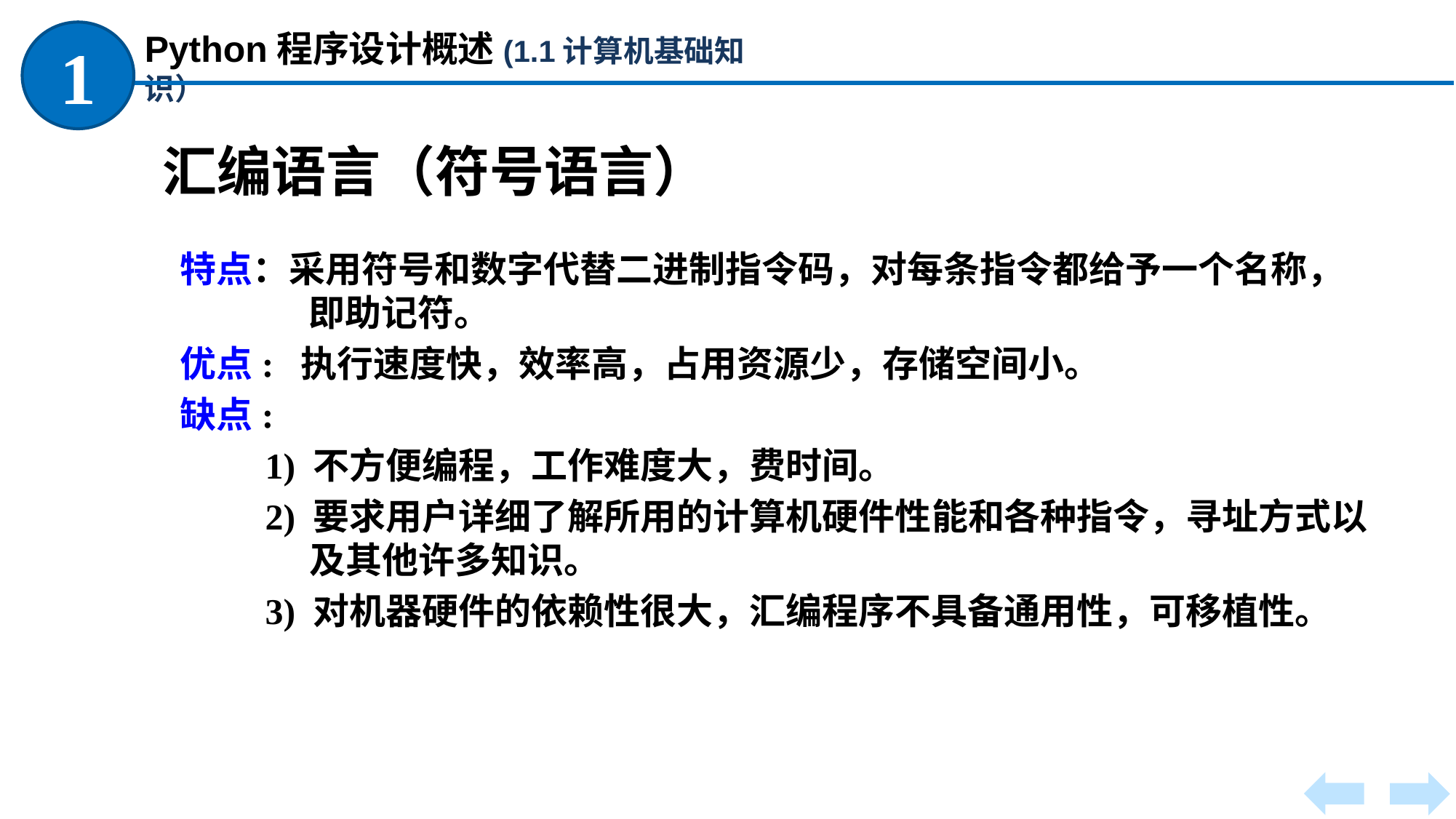

Python程序设计概述(1.1计算机基础知识）
1
汇编语言（符号语言）
特点：采用符号和数字代替二进制指令码，对每条指令都给予一个名称，即助记符。
优点:  执行速度快，效率高，占用资源少，存储空间小。
缺点:
1) 不方便编程，工作难度大，费时间。
2) 要求用户详细了解所用的计算机硬件性能和各种指令，寻址方式以及其他许多知识。
3) 对机器硬件的依赖性很大，汇编程序不具备通用性，可移植性。